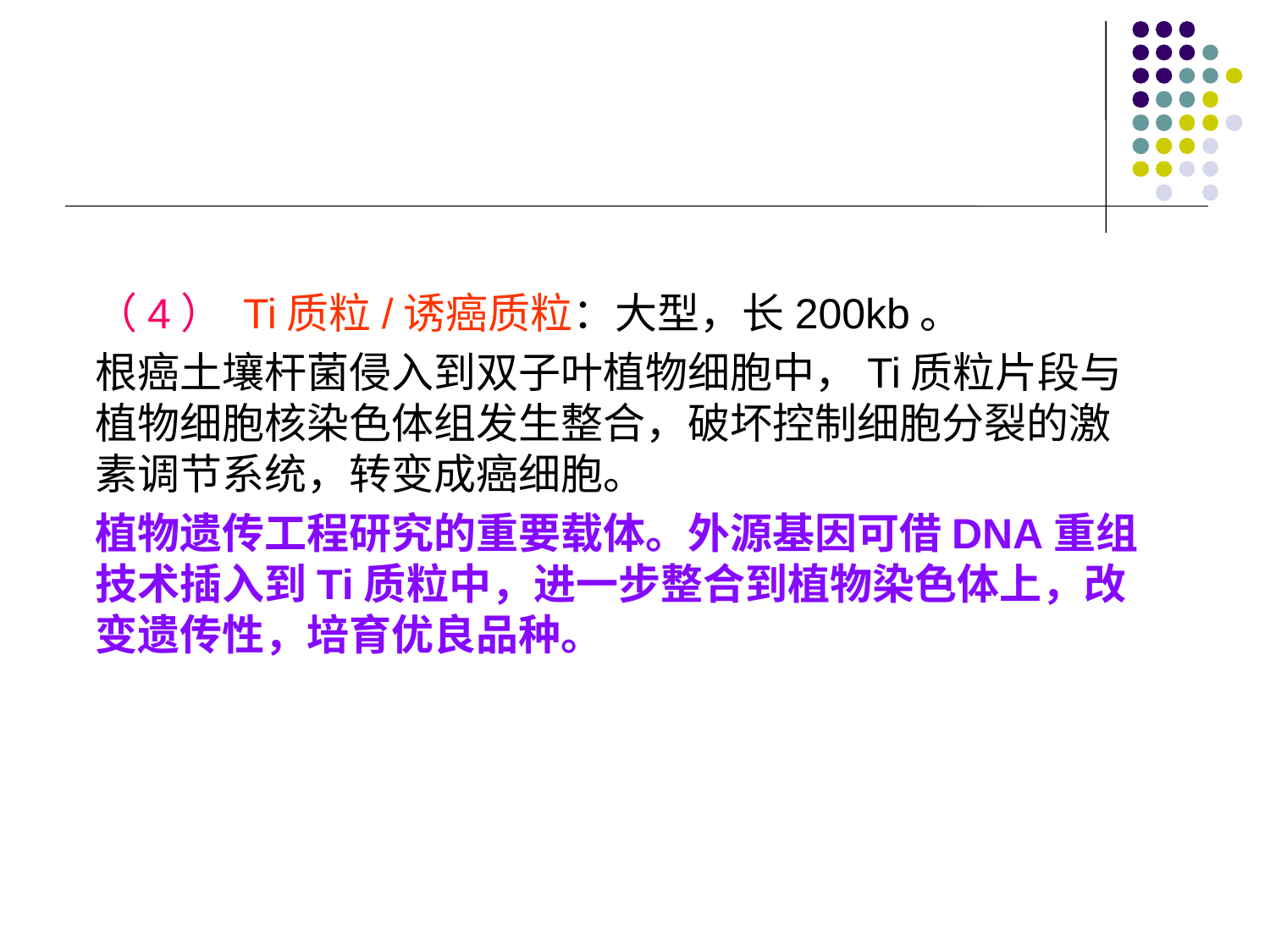

（4） Ti质粒/诱癌质粒：大型，长200kb。
根癌土壤杆菌侵入到双子叶植物细胞中，Ti质粒片段与植物细胞核染色体组发生整合，破坏控制细胞分裂的激素调节系统，转变成癌细胞。
植物遗传工程研究的重要载体。外源基因可借DNA重组技术插入到Ti质粒中，进一步整合到植物染色体上，改变遗传性，培育优良品种。